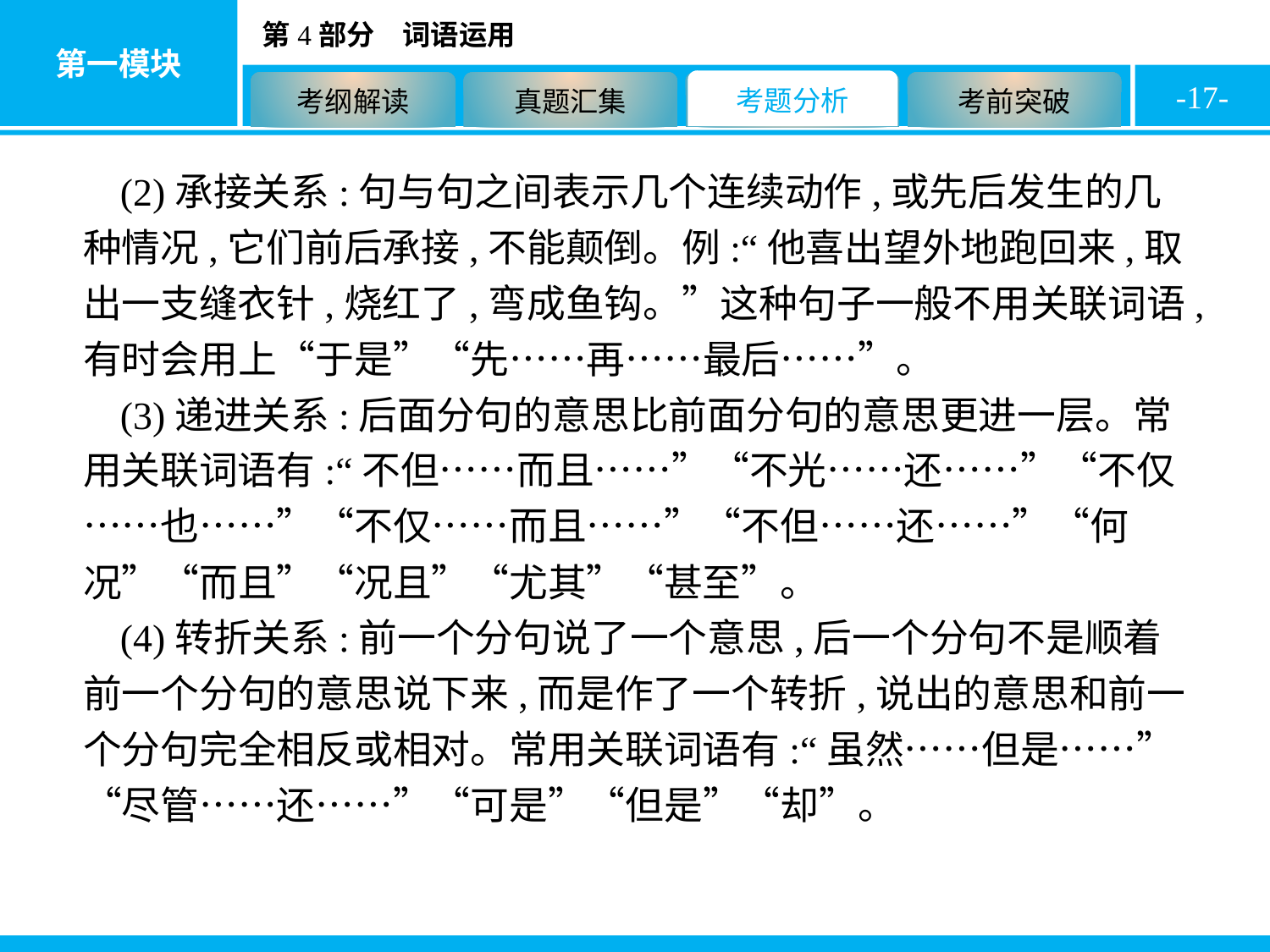

-17-
(2)承接关系:句与句之间表示几个连续动作,或先后发生的几种情况,它们前后承接,不能颠倒。例:“他喜出望外地跑回来,取出一支缝衣针,烧红了,弯成鱼钩。”这种句子一般不用关联词语,有时会用上“于是”“先……再……最后……”。
(3)递进关系:后面分句的意思比前面分句的意思更进一层。常用关联词语有:“不但……而且……”“不光……还……”“不仅……也……”“不仅……而且……”“不但……还……”“何况”“而且”“况且”“尤其”“甚至”。
(4)转折关系:前一个分句说了一个意思,后一个分句不是顺着前一个分句的意思说下来,而是作了一个转折,说出的意思和前一个分句完全相反或相对。常用关联词语有:“虽然……但是……”“尽管……还……”“可是”“但是”“却”。